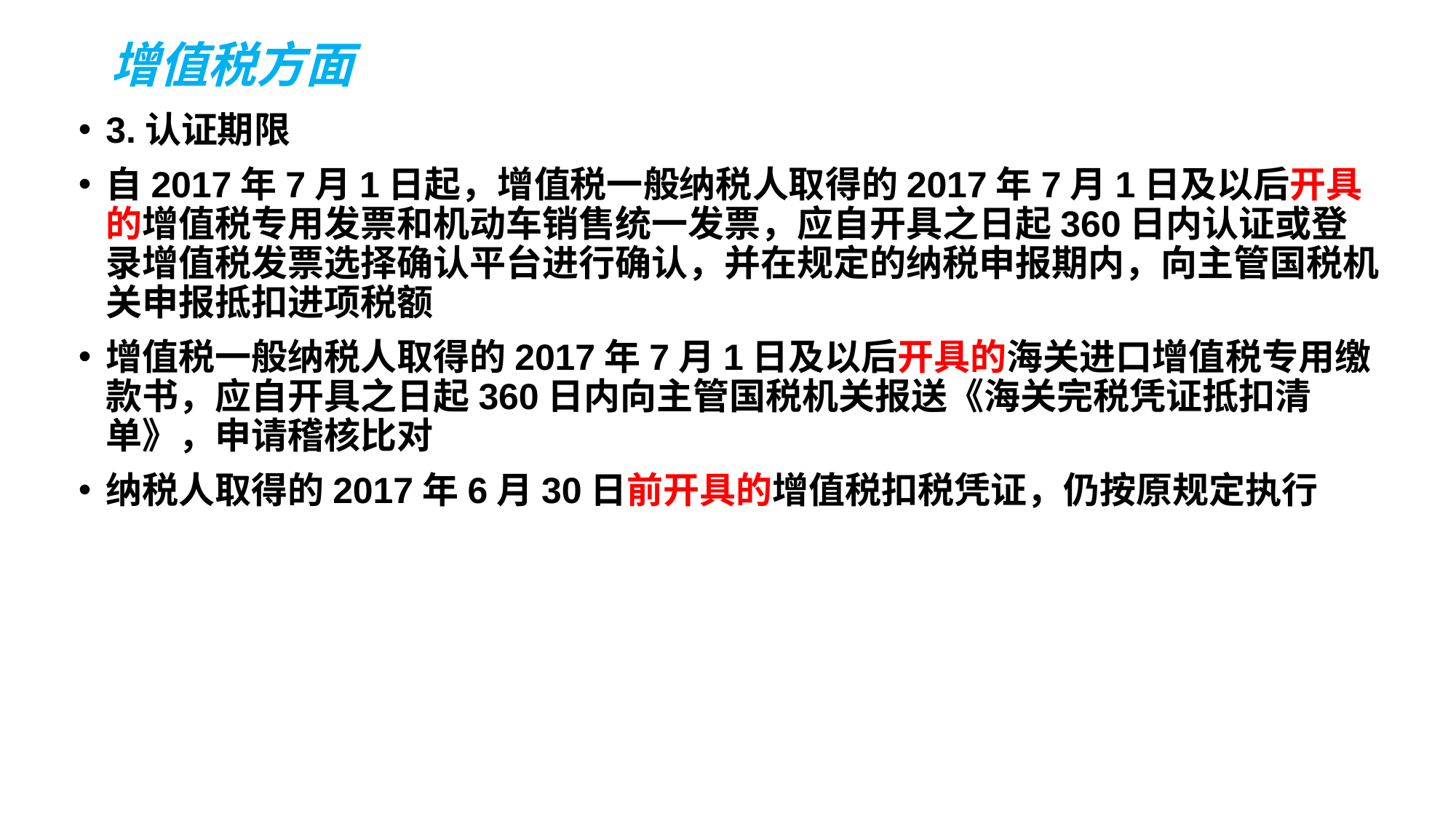

# 增值税方面
3.认证期限
自2017年7月1日起，增值税一般纳税人取得的2017年7月1日及以后开具的增值税专用发票和机动车销售统一发票，应自开具之日起360日内认证或登录增值税发票选择确认平台进行确认，并在规定的纳税申报期内，向主管国税机关申报抵扣进项税额
增值税一般纳税人取得的2017年7月1日及以后开具的海关进口增值税专用缴款书，应自开具之日起360日内向主管国税机关报送《海关完税凭证抵扣清单》，申请稽核比对
纳税人取得的2017年6月30日前开具的增值税扣税凭证，仍按原规定执行